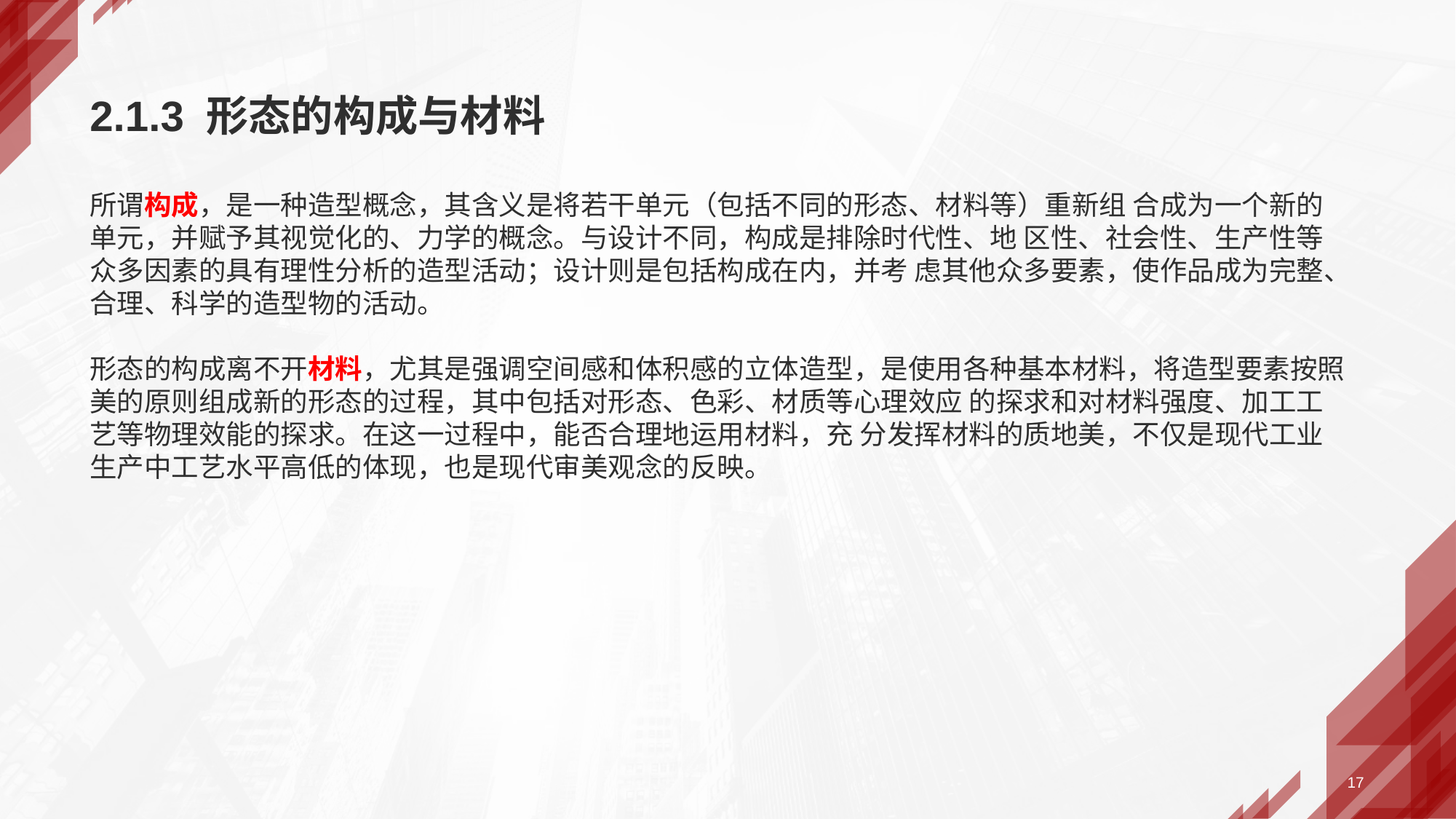

2.1.3 形态的构成与材料
所谓构成，是一种造型概念，其含义是将若干单元（包括不同的形态、材料等）重新组 合成为一个新的单元，并赋予其视觉化的、力学的概念。与设计不同，构成是排除时代性、地 区性、社会性、生产性等众多因素的具有理性分析的造型活动；设计则是包括构成在内，并考 虑其他众多要素，使作品成为完整、合理、科学的造型物的活动。

形态的构成离不开材料，尤其是强调空间感和体积感的立体造型，是使用各种基本材料，将造型要素按照美的原则组成新的形态的过程，其中包括对形态、色彩、材质等心理效应 的探求和对材料强度、加工工艺等物理效能的探求。在这一过程中，能否合理地运用材料，充 分发挥材料的质地美，不仅是现代工业生产中工艺水平高低的体现，也是现代审美观念的反映。
17